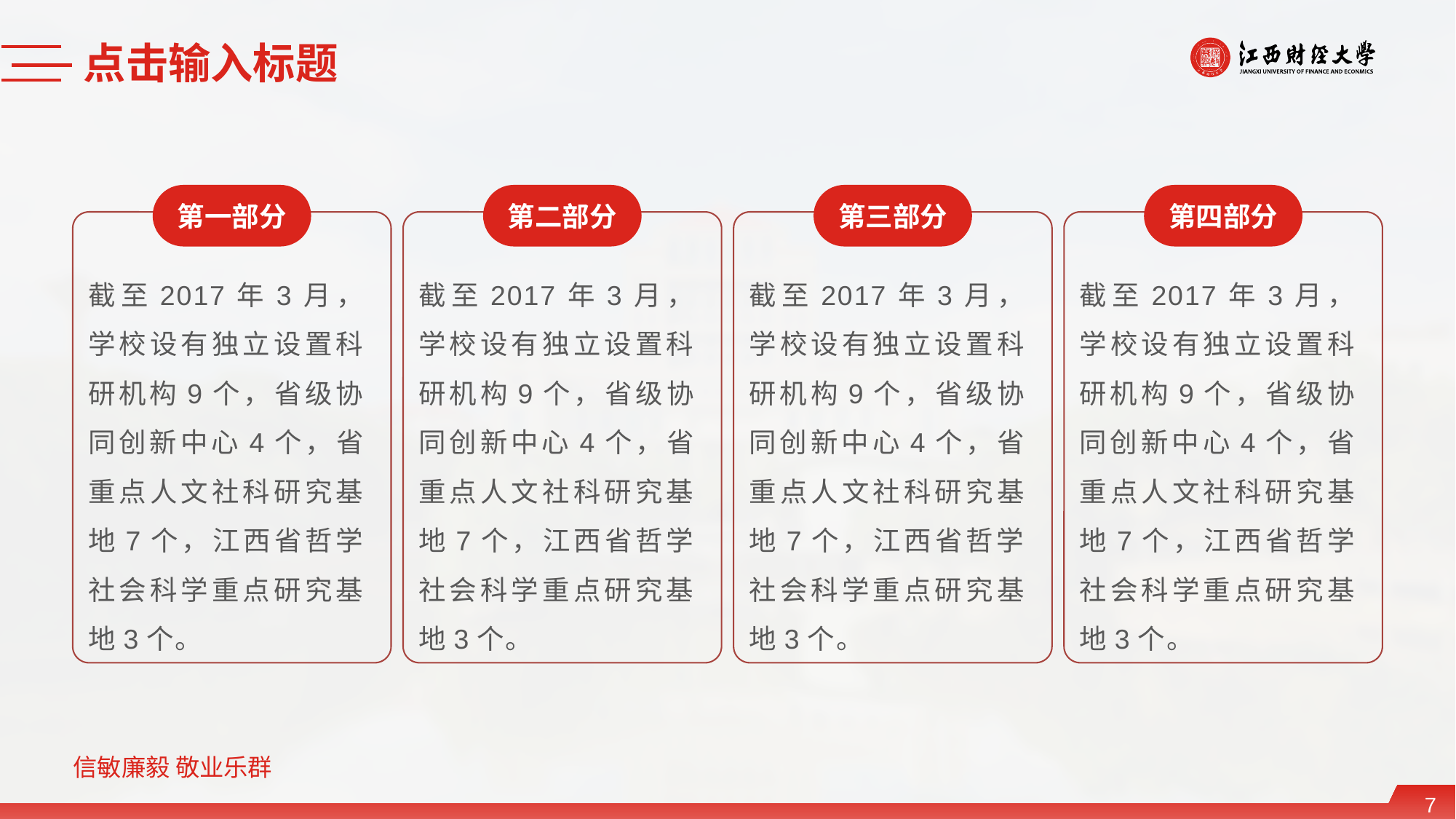

点击输入标题
第一部分
第二部分
第三部分
第四部分

截至2017年3月，学校设有独立设置科研机构9个，省级协同创新中心4个，省重点人文社科研究基地7个，江西省哲学社会科学重点研究基地3个。

截至2017年3月，学校设有独立设置科研机构9个，省级协同创新中心4个，省重点人文社科研究基地7个，江西省哲学社会科学重点研究基地3个。

截至2017年3月，学校设有独立设置科研机构9个，省级协同创新中心4个，省重点人文社科研究基地7个，江西省哲学社会科学重点研究基地3个。

截至2017年3月，学校设有独立设置科研机构9个，省级协同创新中心4个，省重点人文社科研究基地7个，江西省哲学社会科学重点研究基地3个。

7